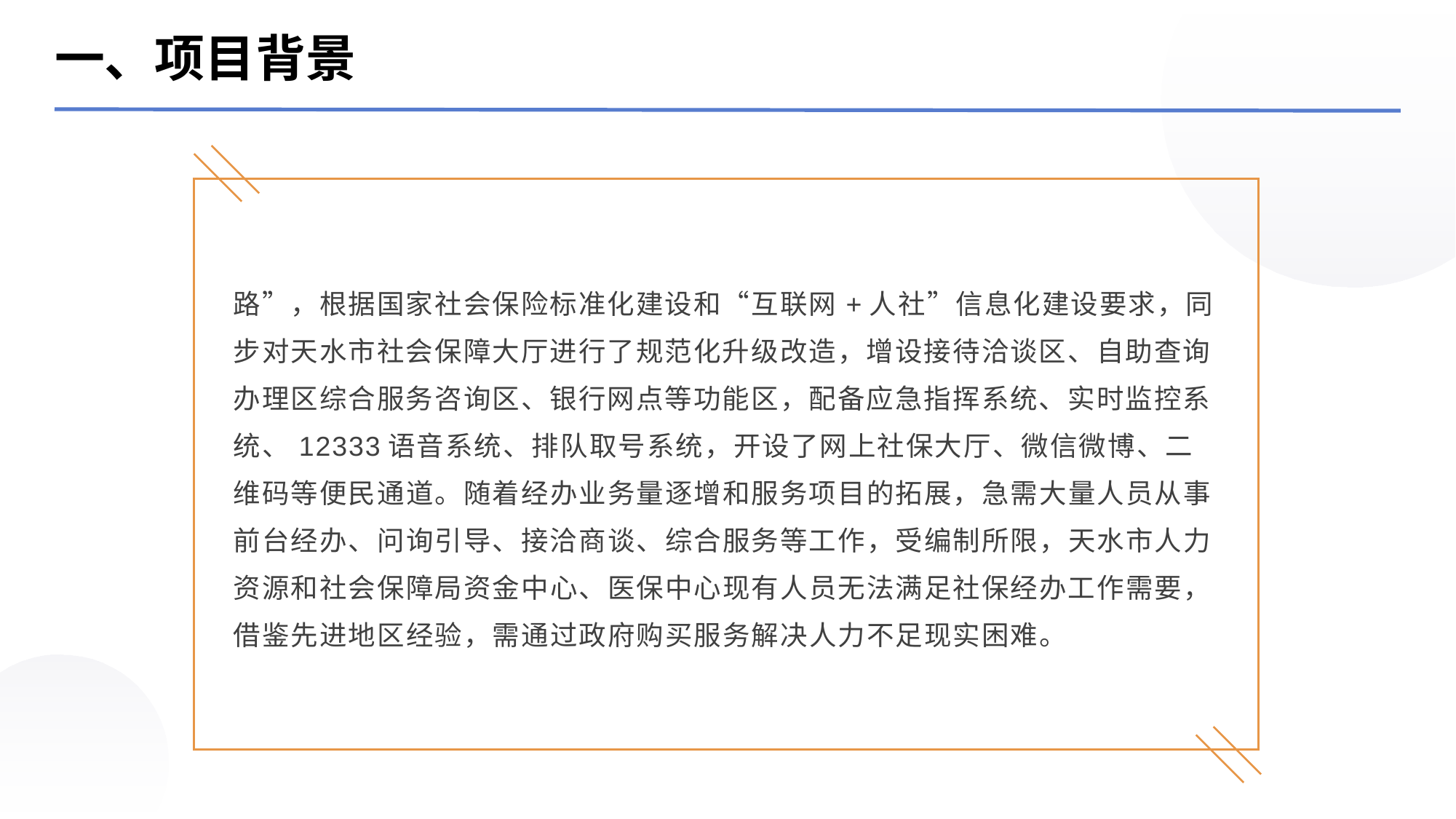

一、项目背景

路”，根据国家社会保险标准化建设和“互联网+人社”信息化建设要求，同步对天水市社会保障大厅进行了规范化升级改造，增设接待洽谈区、自助查询办理区综合服务咨询区、银行网点等功能区，配备应急指挥系统、实时监控系统、12333语音系统、排队取号系统，开设了网上社保大厅、微信微博、二维码等便民通道。随着经办业务量逐增和服务项目的拓展，急需大量人员从事前台经办、问询引导、接洽商谈、综合服务等工作，受编制所限，天水市人力资源和社会保障局资金中心、医保中心现有人员无法满足社保经办工作需要，借鉴先进地区经验，需通过政府购买服务解决人力不足现实困难。